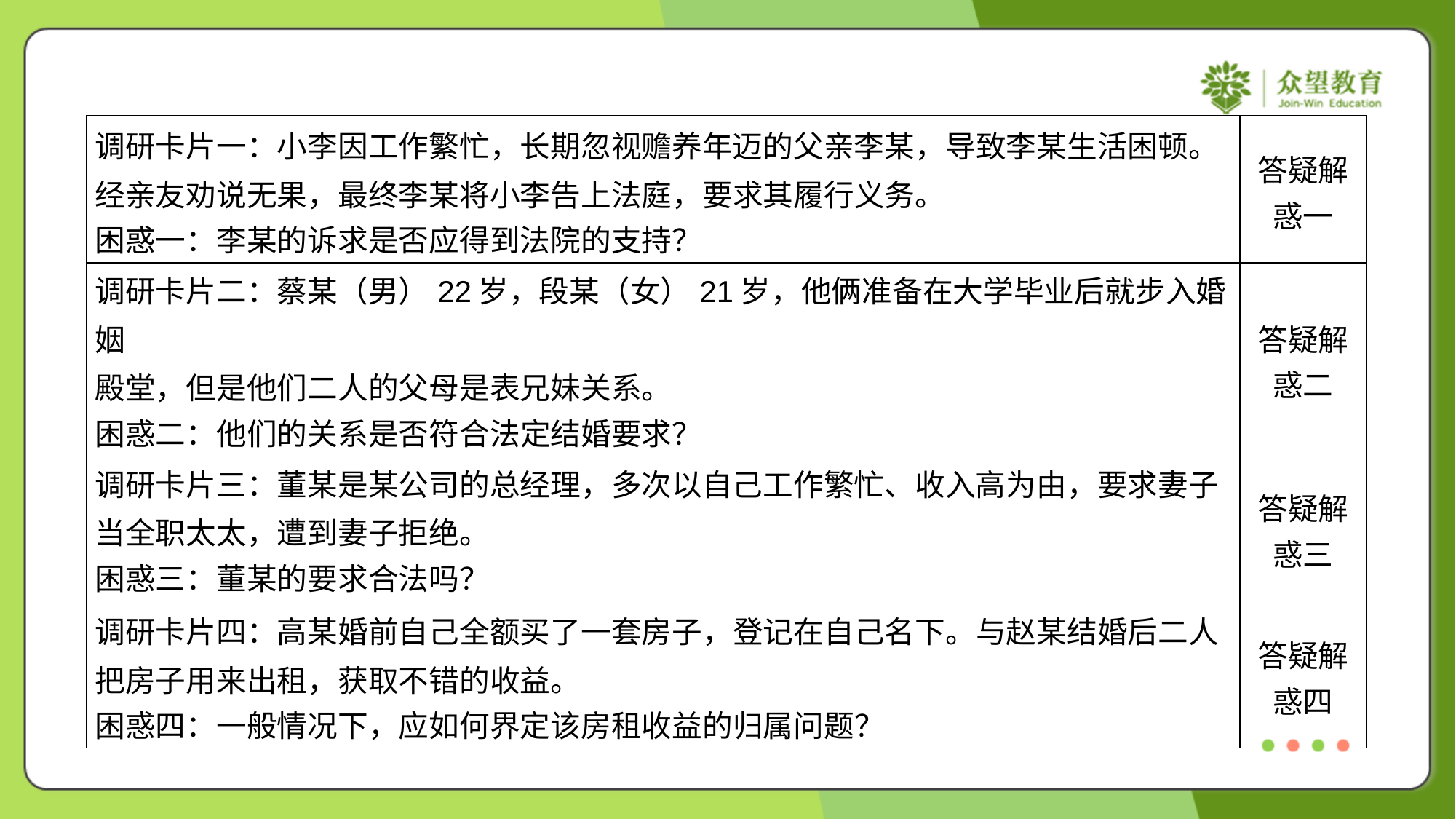

| 调研卡片一：小李因工作繁忙，长期忽视赡养年迈的父亲李某，导致李某生活困顿。 经亲友劝说无果，最终李某将小李告上法庭，要求其履行义务。 困惑一：李某的诉求是否应得到法院的支持？ | 答疑解 惑一 |
| --- | --- |
| 调研卡片二：蔡某（男）22岁，段某（女）21岁，他俩准备在大学毕业后就步入婚姻 殿堂，但是他们二人的父母是表兄妹关系。 困惑二：他们的关系是否符合法定结婚要求？ | 答疑解 惑二 |
| 调研卡片三：董某是某公司的总经理，多次以自己工作繁忙、收入高为由，要求妻子 当全职太太，遭到妻子拒绝。 困惑三：董某的要求合法吗？ | 答疑解 惑三 |
| 调研卡片四：高某婚前自己全额买了一套房子，登记在自己名下。与赵某结婚后二人 把房子用来出租，获取不错的收益。 困惑四：一般情况下，应如何界定该房租收益的归属问题？ | 答疑解 惑四 |